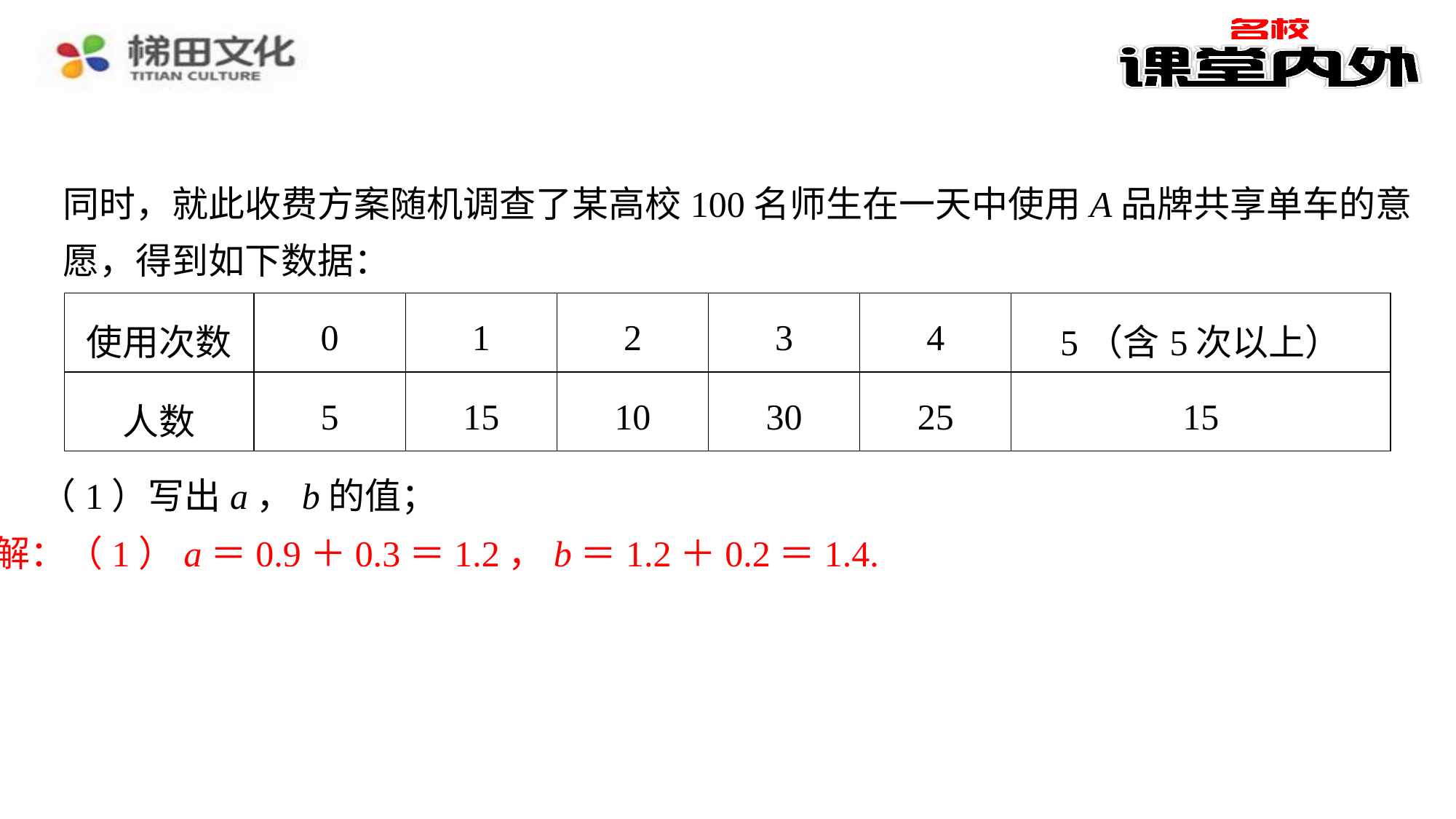

同时，就此收费方案随机调查了某高校100名师生在一天中使用A品牌共享单车的意愿，得到如下数据：
| 使用次数 | 0 | 1 | 2 | 3 | 4 | 5（含5次以上） |
| --- | --- | --- | --- | --- | --- | --- |
| 人数 | 5 | 15 | 10 | 30 | 25 | 15 |
（1）写出a，b的值；
解：（1）a＝0.9＋0.3＝1.2，b＝1.2＋0.2＝1.4.